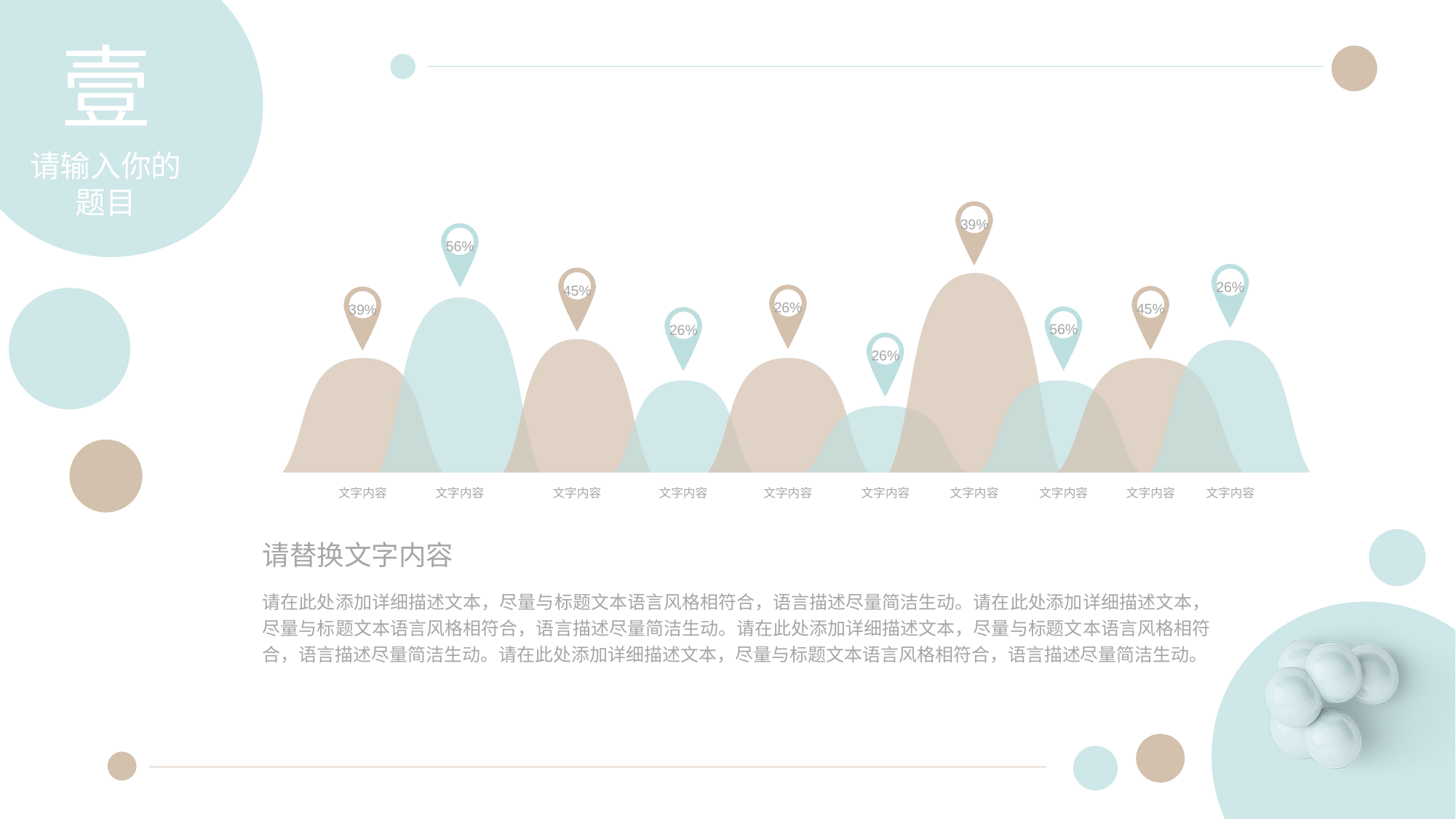

39%

56%

26%

45%

文字内容

26%

45%

39%

文字内容

56%

26%

26%

文字内容

文字内容

文字内容

文字内容

文字内容

文字内容

文字内容

文字内容
请替换文字内容
请在此处添加详细描述文本，尽量与标题文本语言风格相符合，语言描述尽量简洁生动。请在此处添加详细描述文本，尽量与标题文本语言风格相符合，语言描述尽量简洁生动。请在此处添加详细描述文本，尽量与标题文本语言风格相符合，语言描述尽量简洁生动。请在此处添加详细描述文本，尽量与标题文本语言风格相符合，语言描述尽量简洁生动。